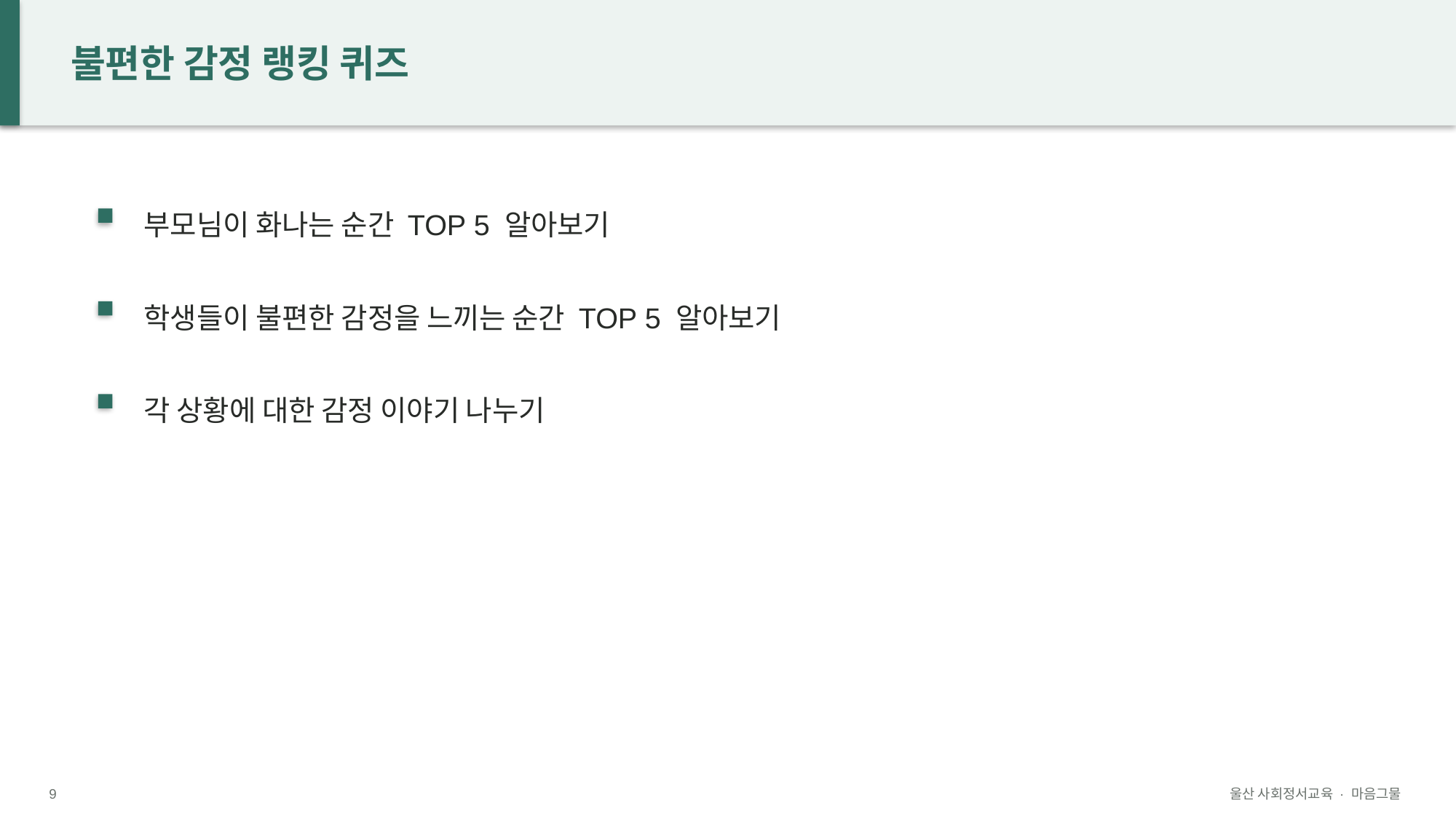

불편한 감정 랭킹 퀴즈
부모님이 화나는 순간 TOP 5 알아보기

학생들이 불편한 감정을 느끼는 순간 TOP 5 알아보기

각 상황에 대한 감정 이야기 나누기

9
울산 사회정서교육 · 마음그물